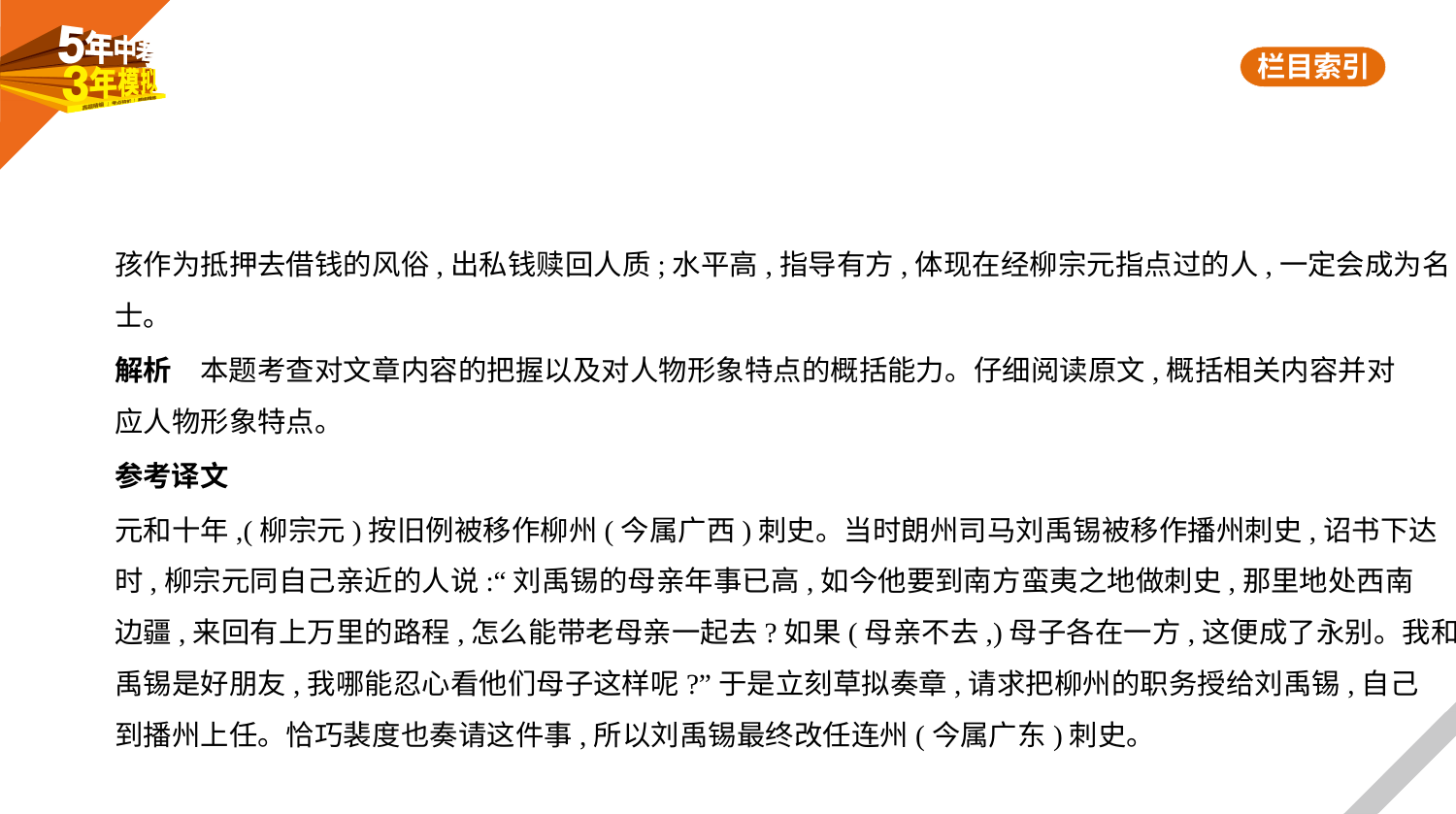

孩作为抵押去借钱的风俗,出私钱赎回人质;水平高,指导有方,体现在经柳宗元指点过的人,一定会成为名
士。
解析　本题考查对文章内容的把握以及对人物形象特点的概括能力。仔细阅读原文,概括相关内容并对
应人物形象特点。
参考译文
元和十年,(柳宗元)按旧例被移作柳州(今属广西)刺史。当时朗州司马刘禹锡被移作播州刺史,诏书下达
时,柳宗元同自己亲近的人说:“刘禹锡的母亲年事已高,如今他要到南方蛮夷之地做刺史,那里地处西南
边疆,来回有上万里的路程,怎么能带老母亲一起去?如果(母亲不去,)母子各在一方,这便成了永别。我和
禹锡是好朋友,我哪能忍心看他们母子这样呢?”于是立刻草拟奏章,请求把柳州的职务授给刘禹锡,自己
到播州上任。恰巧裴度也奏请这件事,所以刘禹锡最终改任连州(今属广东)刺史。